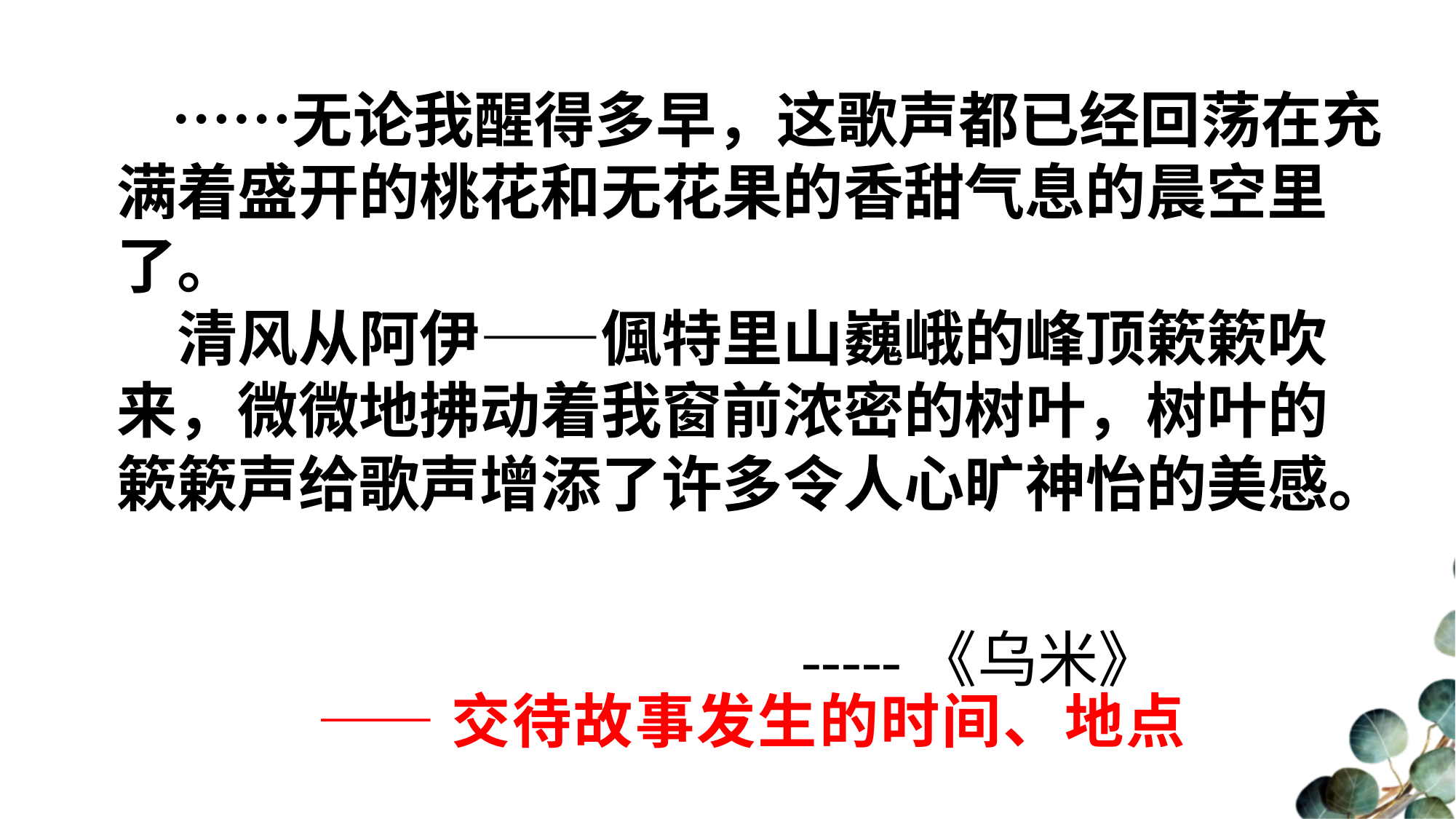

……无论我醒得多早，这歌声都已经回荡在充满着盛开的桃花和无花果的香甜气息的晨空里了。
　清风从阿伊——偑特里山巍峨的峰顶簌簌吹来，微微地拂动着我窗前浓密的树叶，树叶的簌簌声给歌声增添了许多令人心旷神怡的美感。
　　　　　　　　                          -----《乌米》
——交待故事发生的时间、地点